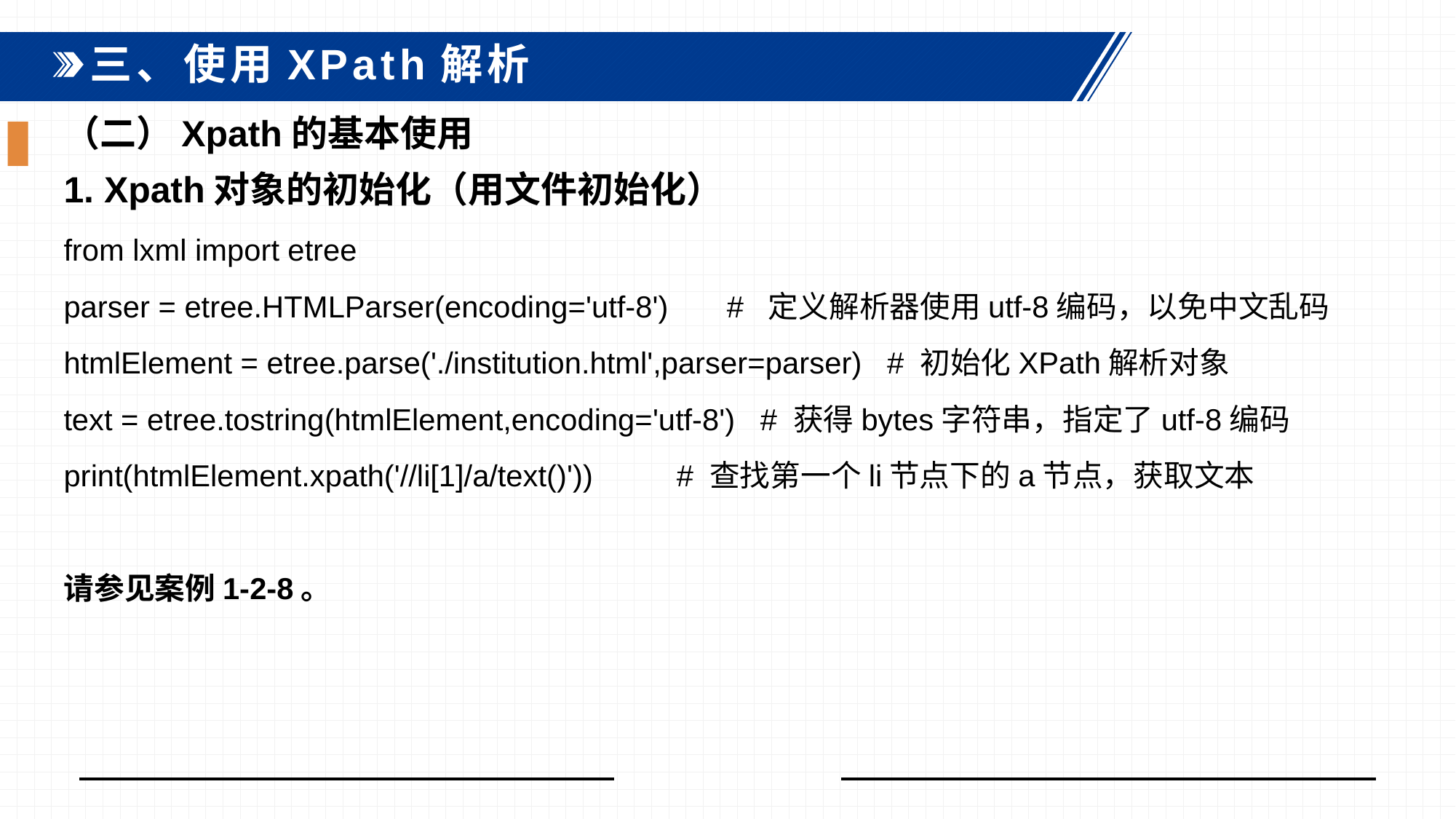

三、使用XPath解析
（二）Xpath的基本使用

1. Xpath对象的初始化（用文件初始化）
from lxml import etree
parser = etree.HTMLParser(encoding='utf-8')       #  定义解析器使用utf-8编码，以免中文乱码
htmlElement = etree.parse('./institution.html',parser=parser)   # 初始化XPath解析对象
text = etree.tostring(htmlElement,encoding='utf-8')   # 获得bytes字符串，指定了utf-8编码
print(htmlElement.xpath('//li[1]/a/text()'))          # 查找第一个li节点下的a节点，获取文本

请参见案例1-2-8。